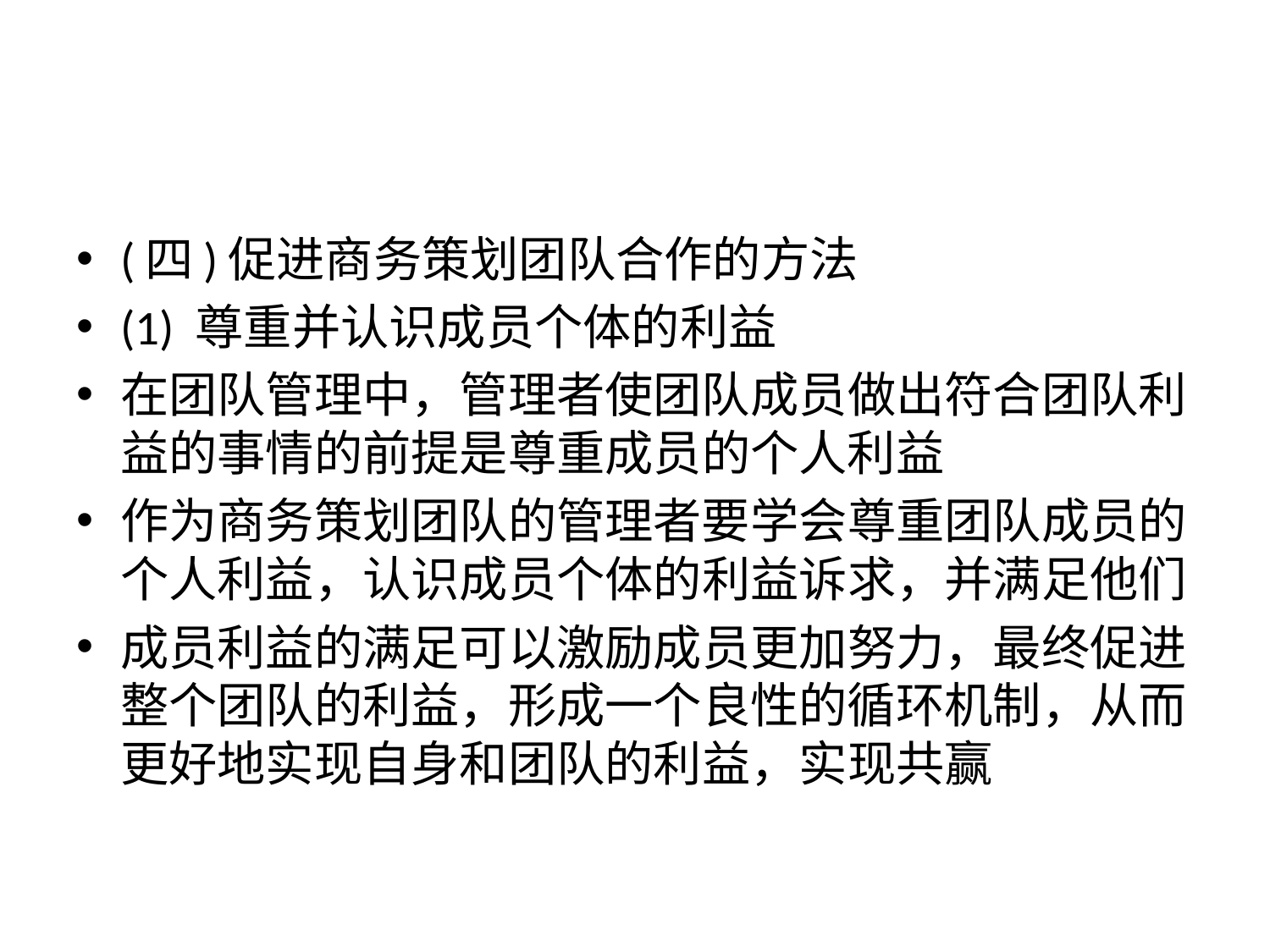

#
(四)促进商务策划团队合作的方法
(1) 尊重并认识成员个体的利益
在团队管理中，管理者使团队成员做出符合团队利益的事情的前提是尊重成员的个人利益
作为商务策划团队的管理者要学会尊重团队成员的个人利益，认识成员个体的利益诉求，并满足他们
成员利益的满足可以激励成员更加努力，最终促进整个团队的利益，形成一个良性的循环机制，从而更好地实现自身和团队的利益，实现共赢